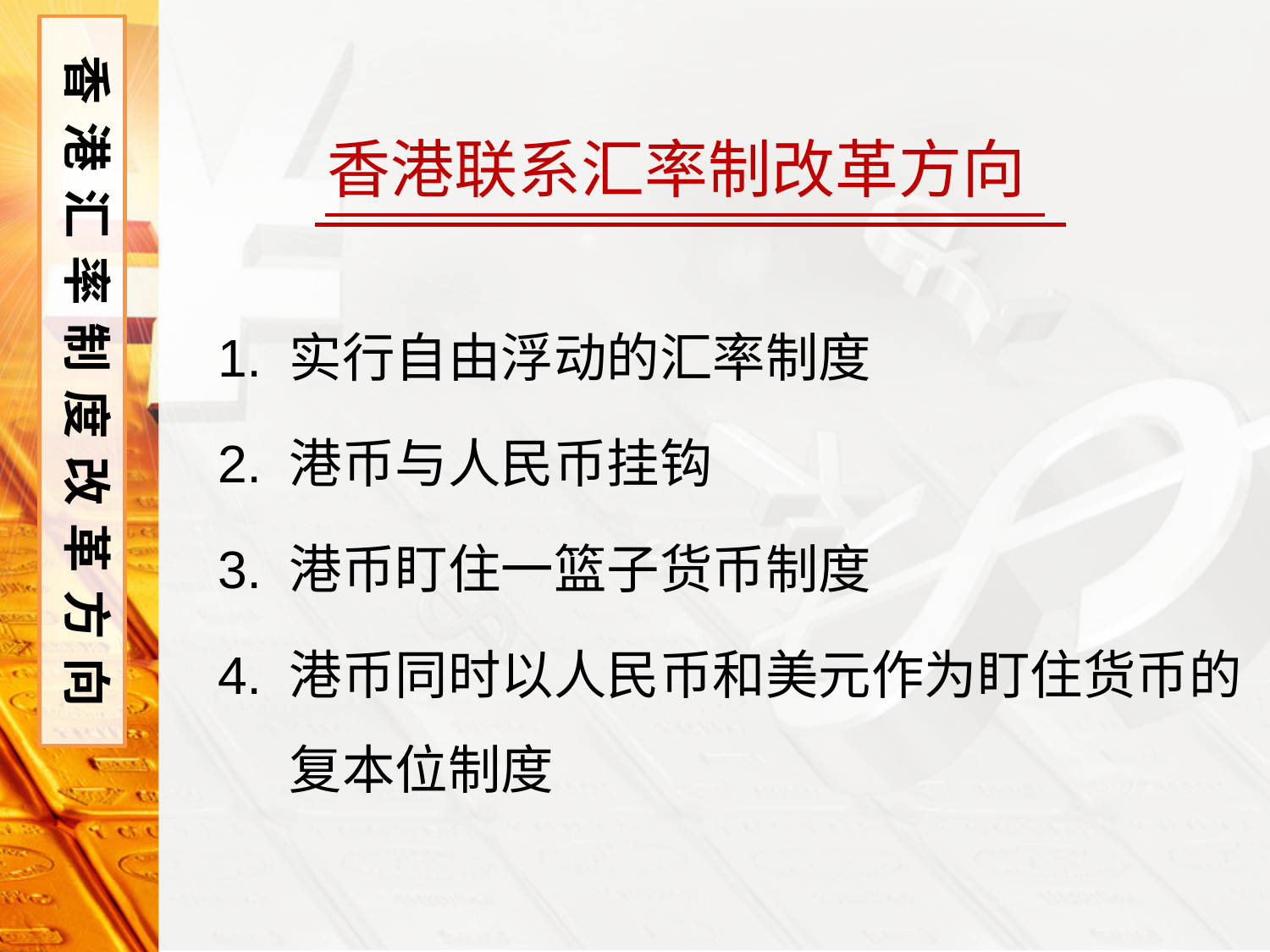

香港汇率制度改革方向
香港联系汇率制改革方向
实行自由浮动的汇率制度
港币与人民币挂钩
港币盯住一篮子货币制度
港币同时以人民币和美元作为盯住货币的复本位制度